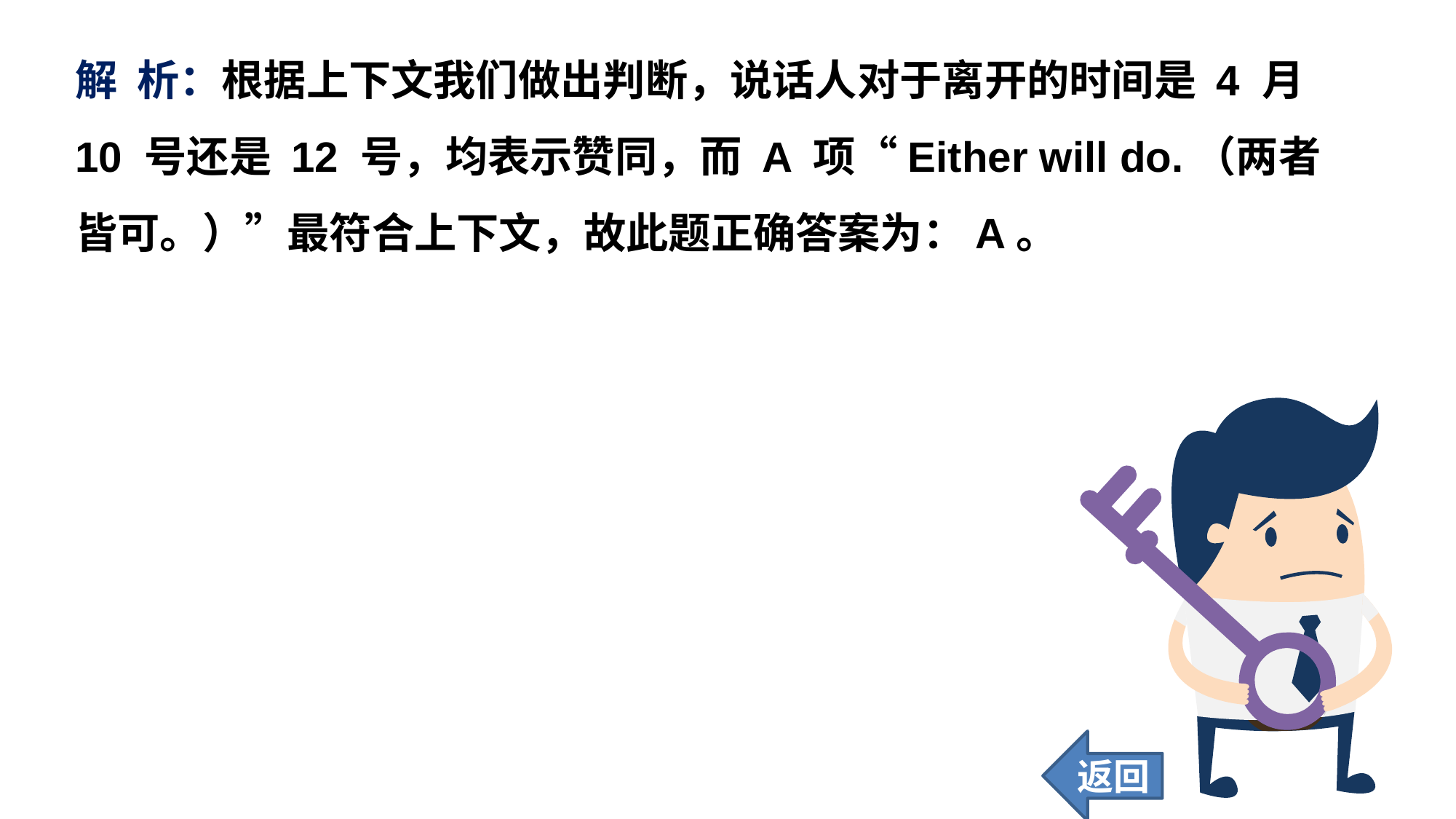

解  析：根据上下文我们做出判断，说话人对于离开的时间是 4 月 10 号还是 12 号，均表示赞同，而 A 项“Either will do.（两者皆可。）”最符合上下文，故此题正确答案为：A。

返回
72